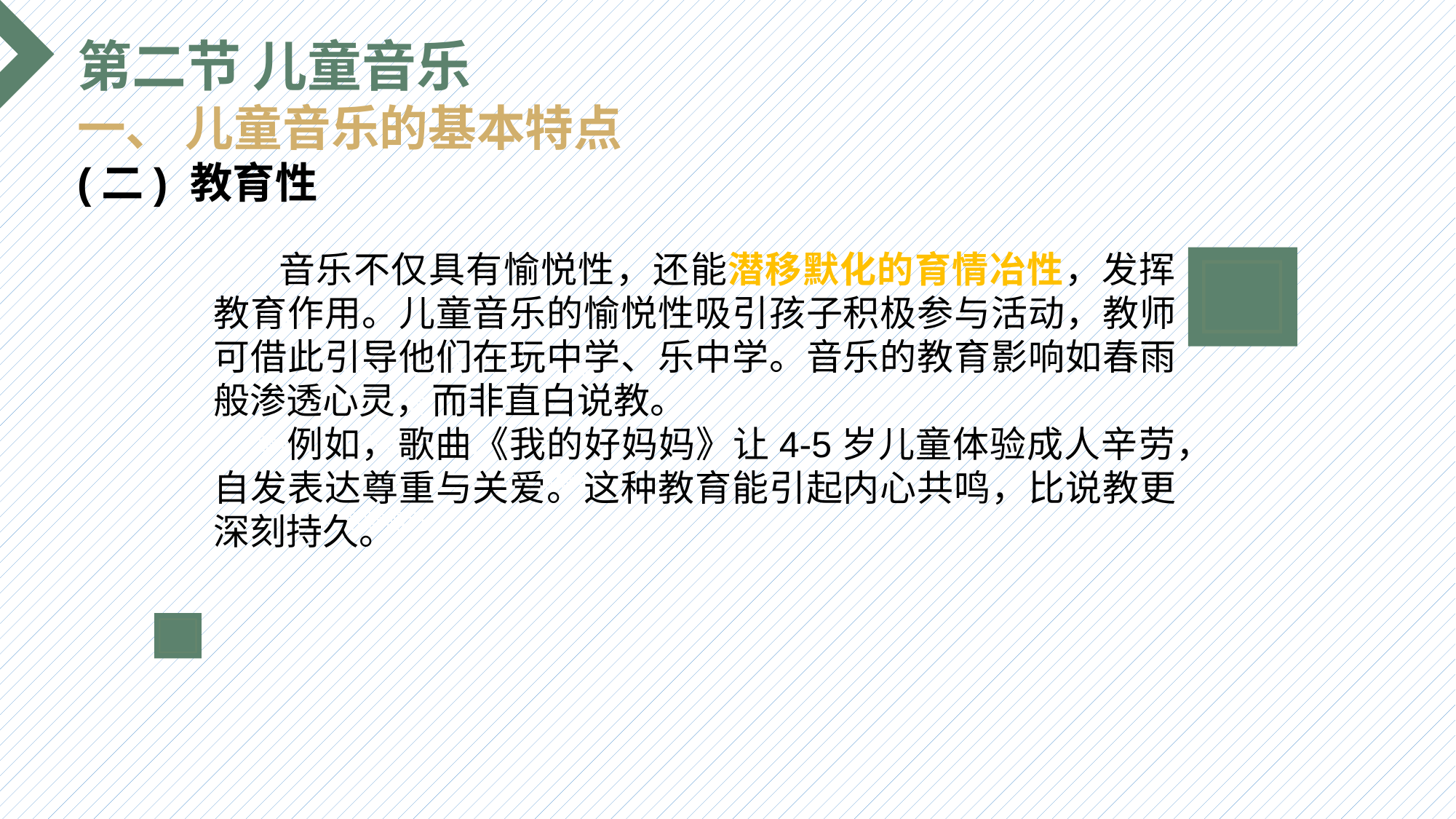

第二节 儿童音乐
一、 儿童音乐的基本特点
(二) 教育性

      音乐不仅具有愉悦性，还能潜移默化的育情冶性，发挥教育作用。儿童音乐的愉悦性吸引孩子积极参与活动，教师可借此引导他们在玩中学、乐中学。音乐的教育影响如春雨般渗透心灵，而非直白说教。
 例如，歌曲《我的好妈妈》让4-5岁儿童体验成人辛劳，自发表达尊重与关爱。这种教育能引起内心共鸣，比说教更深刻持久。

选题背景
输入您的内容，请简要说明，言简意赅即可输入您的内容，请简要说明，言简意赅即可输入您的内容，请简要说明，言简意赅即可输入您的内容，请简要说明，言简意赅即可